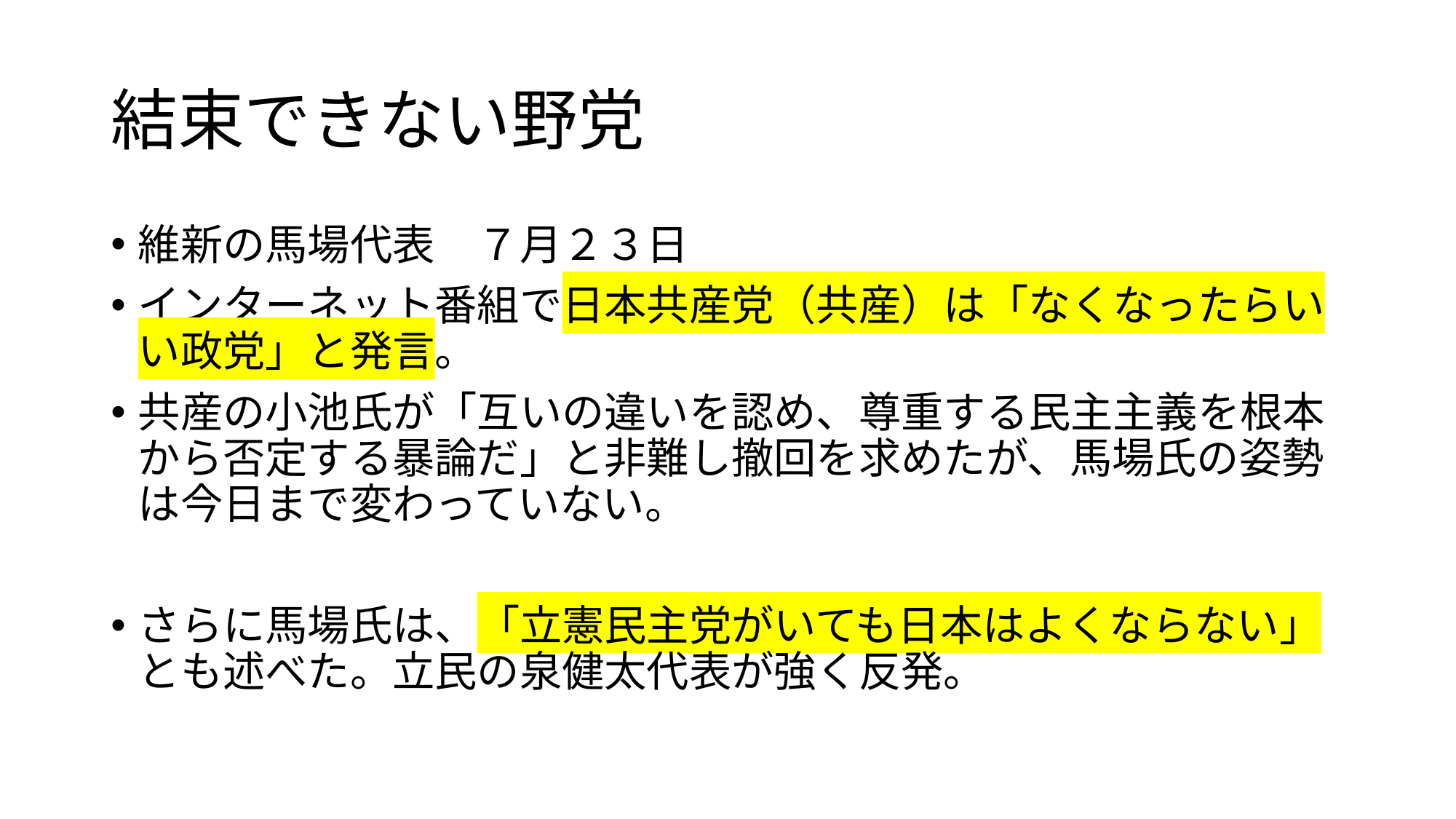

# 結束できない野党
維新の馬場代表　７月２３日
インターネット番組で日本共産党（共産）は「なくなったらいい政党」と発言。
共産の小池氏が「互いの違いを認め、尊重する民主主義を根本から否定する暴論だ」と非難し撤回を求めたが、馬場氏の姿勢は今日まで変わっていない。

さらに馬場氏は、「立憲民主党がいても日本はよくならない」とも述べた。立民の泉健太代表が強く反発。